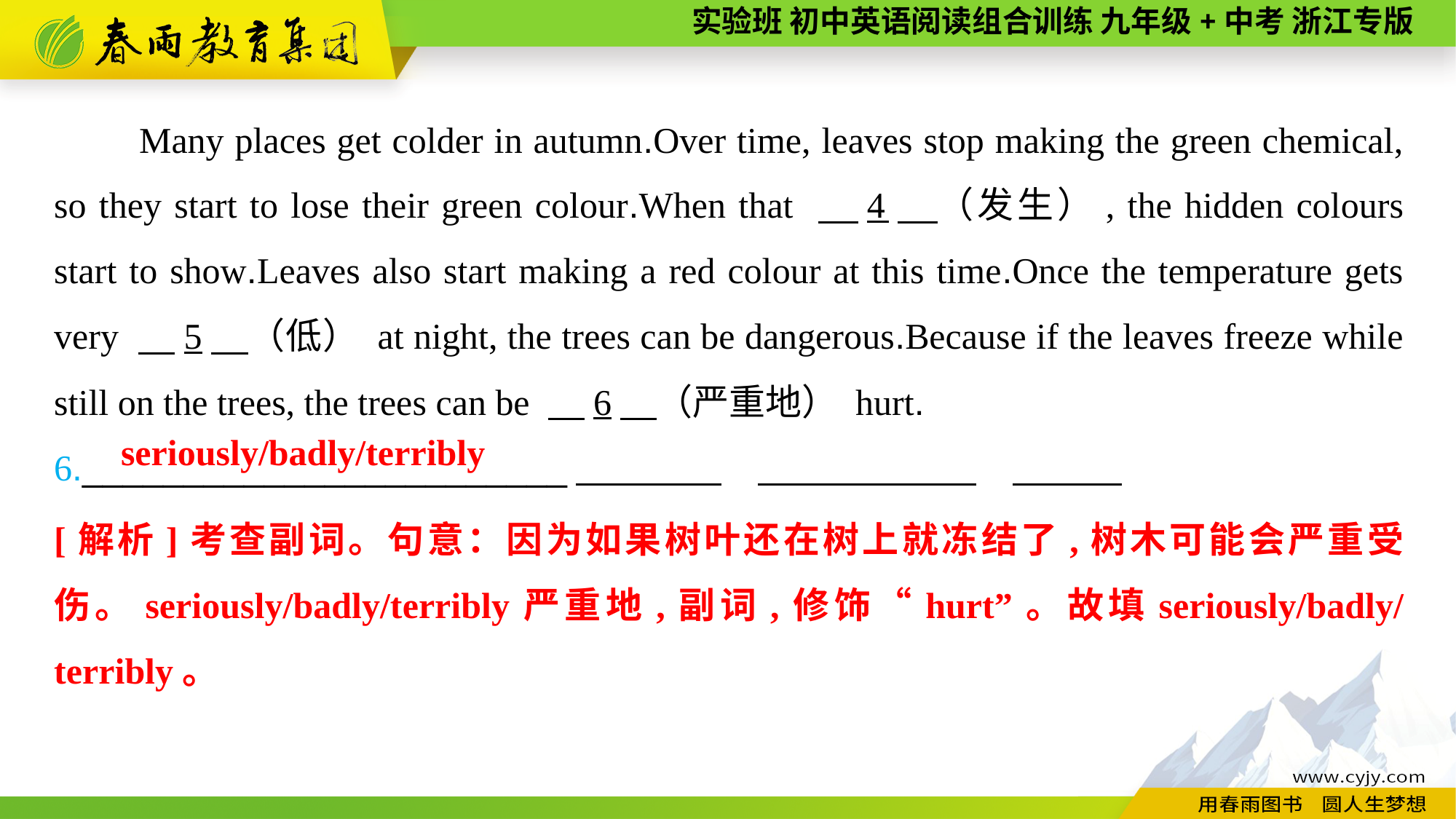

Many places get colder in autumn.Over time, leaves stop making the green chemical, so they start to lose their green colour.When that 　4　（发生）, the hidden colours start to show.Leaves also start making a red colour at this time.Once the temperature gets very 　5　（低） at night, the trees can be dangerous.Because if the leaves freeze while still on the trees, the trees can be 　6　（严重地） hurt.
6.________________________
seriously/badly/terribly
[解析]考查副词。句意：因为如果树叶还在树上就冻结了,树木可能会严重受伤。seriously/badly/terribly严重地,副词,修饰“hurt”。故填seriously/badly/terribly。